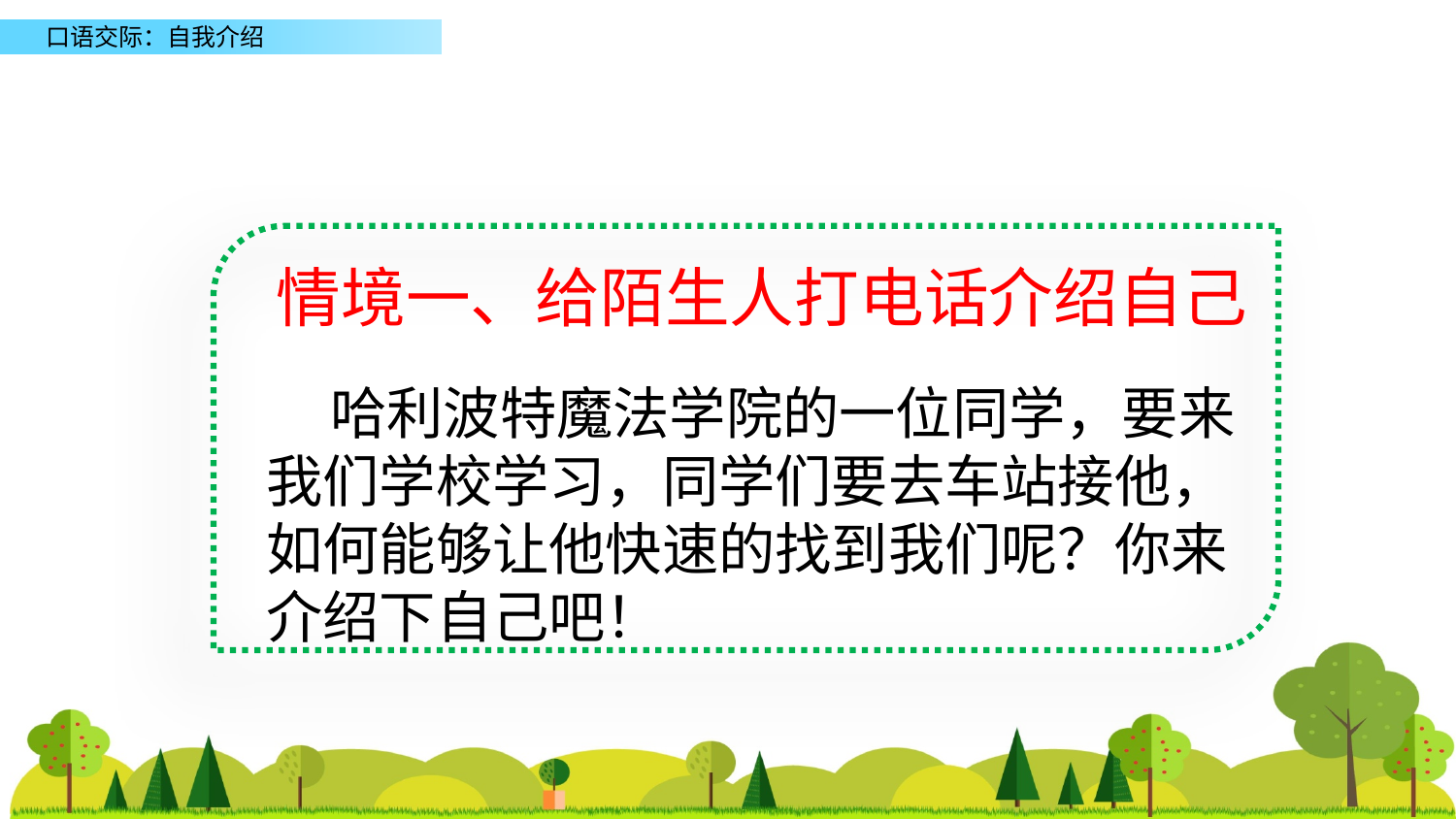

情境一、给陌生人打电话介绍自己
    哈利波特魔法学院的一位同学，要来我们学校学习，同学们要去车站接他，如何能够让他快速的找到我们呢？你来介绍下自己吧！